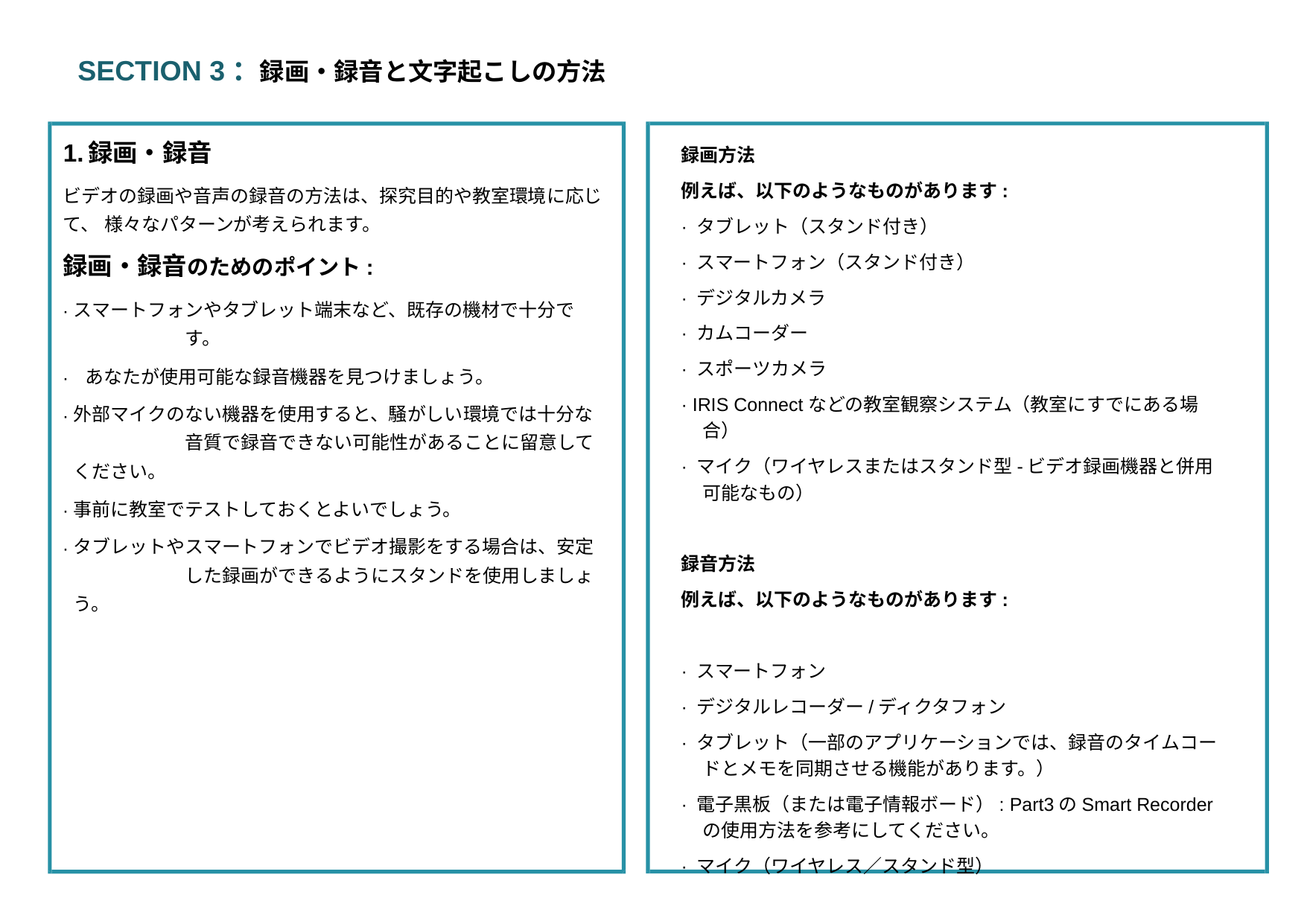

# SECTION 3：録画・録音と文字起こしの方法

録画・録音
ビデオの録画や音声の録音の方法は、探究目的や教室環境に応じて、 様々なパターンが考えられます。
録画・録音のためのポイント:
スマートフォンやタブレット端末など、既存の機材で十分で	す。
あなたが使用可能な録音機器を見つけましょう。
外部マイクのない機器を使用すると、騒がしい環境では十分な	音質で録音できない可能性があることに留意してください。
事前に教室でテストしておくとよいでしょう。
タブレットやスマートフォンでビデオ撮影をする場合は、安定	した録画ができるようにスタンドを使用しましょう。
録画方法
例えば、以下のようなものがあります:
· タブレット（スタンド付き）
· スマートフォン（スタンド付き）
· デジタルカメラ
· カムコーダー
· スポーツカメラ
· IRIS Connectなどの教室観察システム（教室にすでにある場合）
· マイク（ワイヤレスまたはスタンド型-ビデオ録画機器と併用可能なもの）

録音方法
例えば、以下のようなものがあります:

· スマートフォン
· デジタルレコーダー/ディクタフォン
· タブレット（一部のアプリケーションでは、録音のタイムコードとメモを同期させる機能があります。）
· 電子黒板（または電子情報ボード）: Part3のSmart Recorderの使用方法を参考にしてください。
· マイク（ワイヤレス／スタンド型）